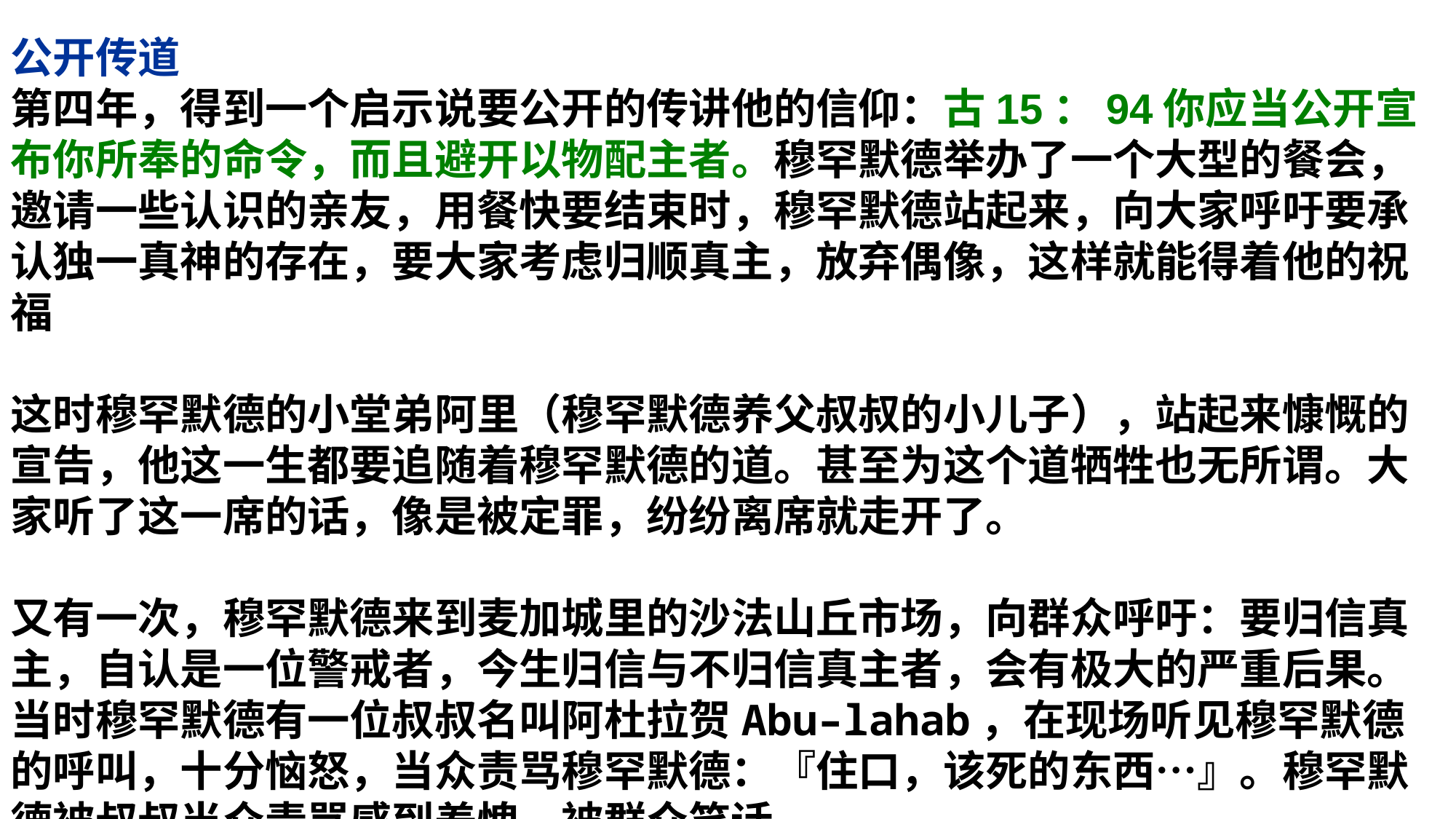

公开传道
第四年，得到一个启示说要公开的传讲他的信仰：古15：94你应当公开宣布你所奉的命令，而且避开以物配主者。穆罕默德举办了一个大型的餐会，邀请一些认识的亲友，用餐快要结束时，穆罕默德站起来，向大家呼吁要承认独一真神的存在，要大家考虑归顺真主，放弃偶像，这样就能得着他的祝福

这时穆罕默德的小堂弟阿里（穆罕默德养父叔叔的小儿子），站起来慷慨的宣告，他这一生都要追随着穆罕默德的道。甚至为这个道牺牲也无所谓。大家听了这一席的话，像是被定罪，纷纷离席就走开了。

又有一次，穆罕默德来到麦加城里的沙法山丘市场，向群众呼吁：要归信真主，自认是一位警戒者，今生归信与不归信真主者，会有极大的严重后果。当时穆罕默德有一位叔叔名叫阿杜拉贺Abu–lahab，在现场听见穆罕默德的呼叫，十分恼怒，当众责骂穆罕默德：『住口，该死的东西…』。穆罕默德被叔叔当众责骂感到羞愧，被群众笑话。